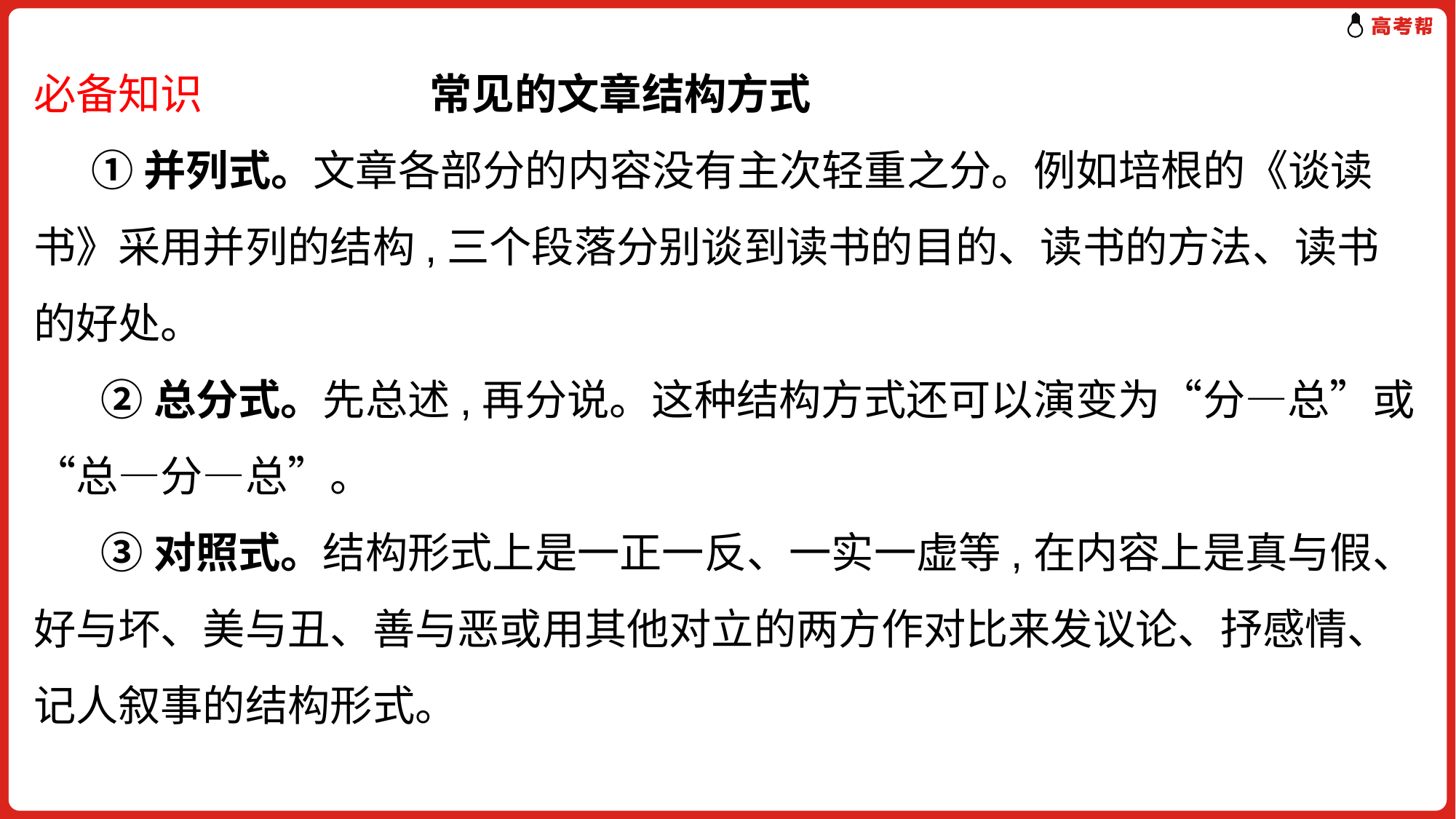

必备知识                        常见的文章结构方式
      ①并列式。文章各部分的内容没有主次轻重之分。例如培根的《谈读书》采用并列的结构,三个段落分别谈到读书的目的、读书的方法、读书的好处。
       ②总分式。先总述,再分说。这种结构方式还可以演变为“分—总”或“总—分—总”。
       ③对照式。结构形式上是一正一反、一实一虚等,在内容上是真与假、好与坏、美与丑、善与恶或用其他对立的两方作对比来发议论、抒感情、记人叙事的结构形式。